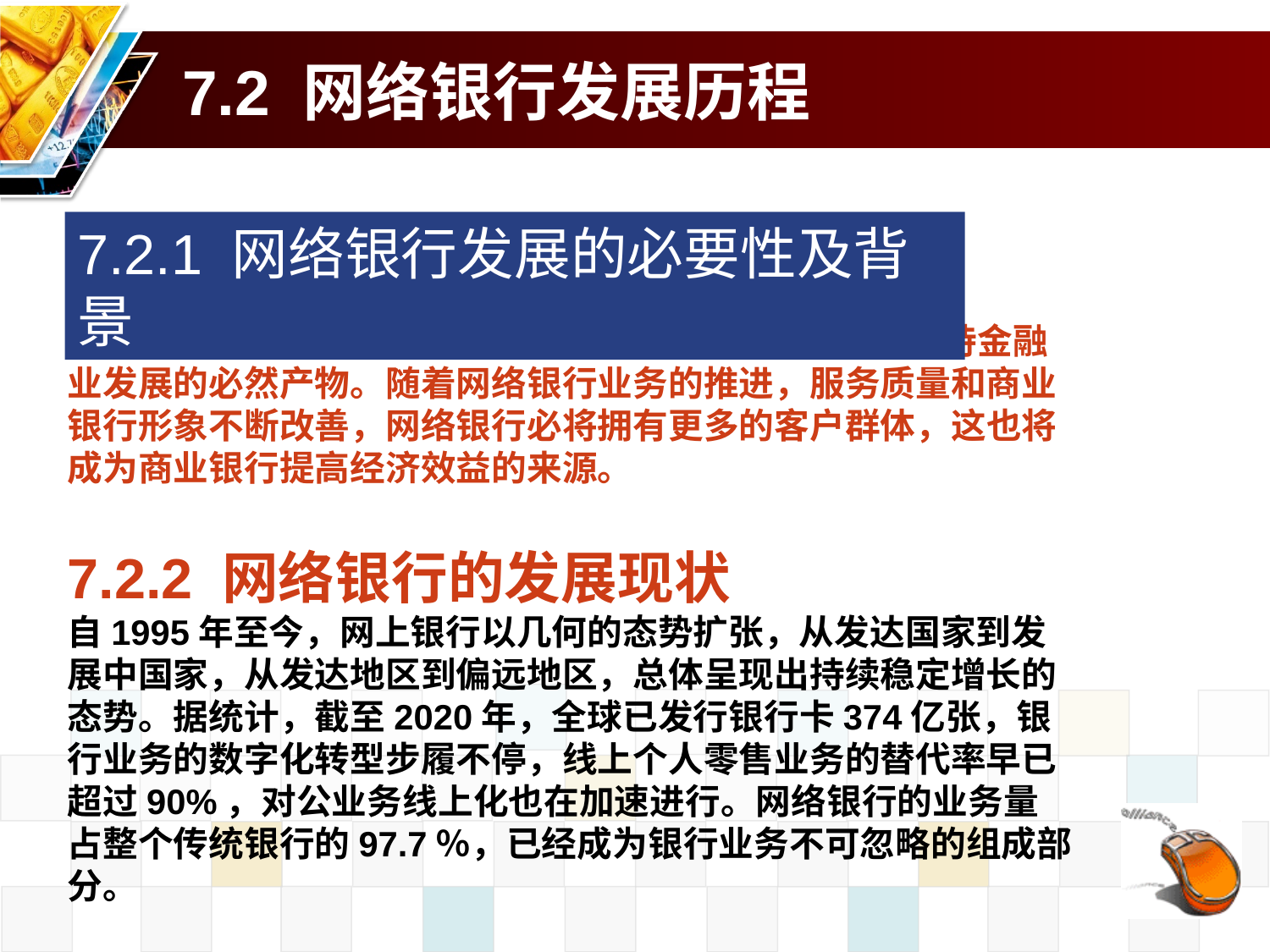

# 7.2 网络银行发展历程
7.2.1 网络银行发展的必要性及背景
网上银行不仅是金融业务创新的需要,而且是以高科技支持金融业发展的必然产物。随着网络银行业务的推进，服务质量和商业银行形象不断改善，网络银行必将拥有更多的客户群体，这也将成为商业银行提高经济效益的来源。
7.2.2 网络银行的发展现状
自1995年至今，网上银行以几何的态势扩张，从发达国家到发展中国家，从发达地区到偏远地区，总体呈现出持续稳定增长的态势。据统计，截至2020年，全球已发行银行卡374亿张，银行业务的数字化转型步履不停，线上个人零售业务的替代率早已超过90%，对公业务线上化也在加速进行。网络银行的业务量占整个传统银行的97.7％，已经成为银行业务不可忽略的组成部分。